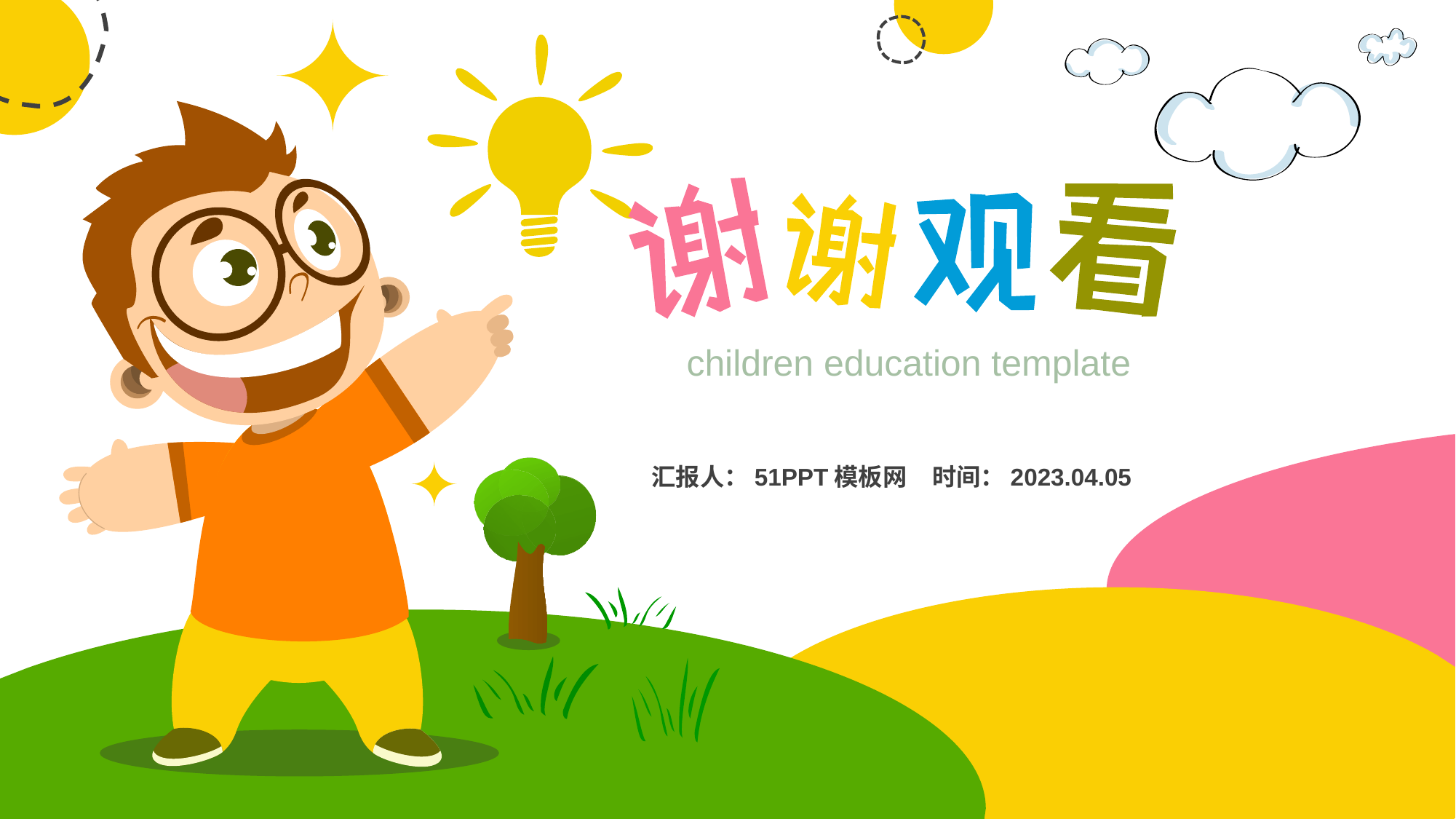

儿童教育

children education template
谢谢观看

汇报人：51PPT模板网
时间：2023.04.05